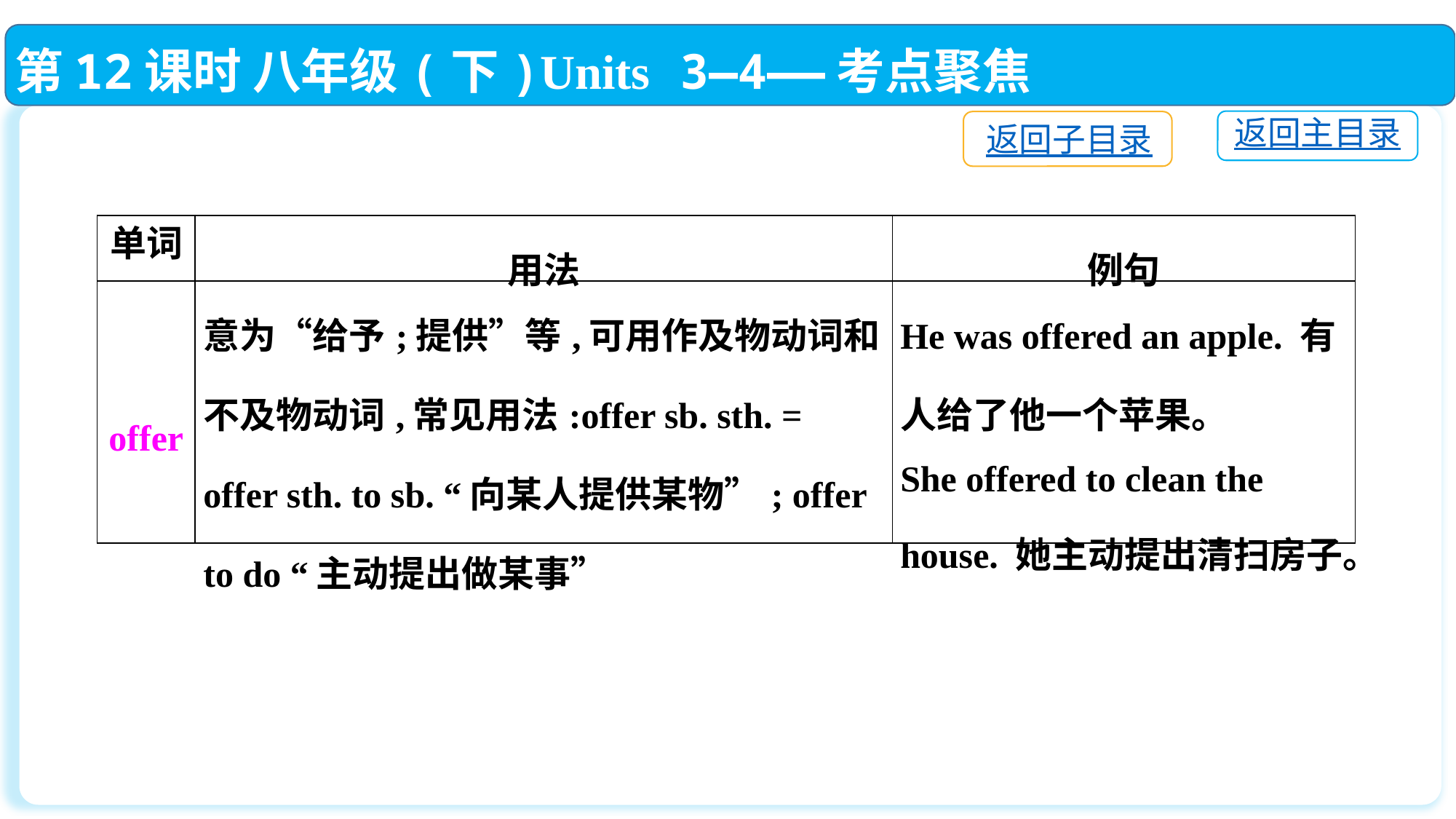

第12课时 八年级(下)Units 3—4——考点聚焦

返回主目录

返回子目录
| 单词 | 用法 | 例句 |
| --- | --- | --- |
| offer | 意为“给予;提供”等,可用作及物动词和不及物动词,常见用法:offer sb. sth. = offer sth. to sb. “向某人提供某物”; offer to do “主动提出做某事” | He was offered an apple. 有人给了他一个苹果。 She offered to clean the house. 她主动提出清扫房子。 |